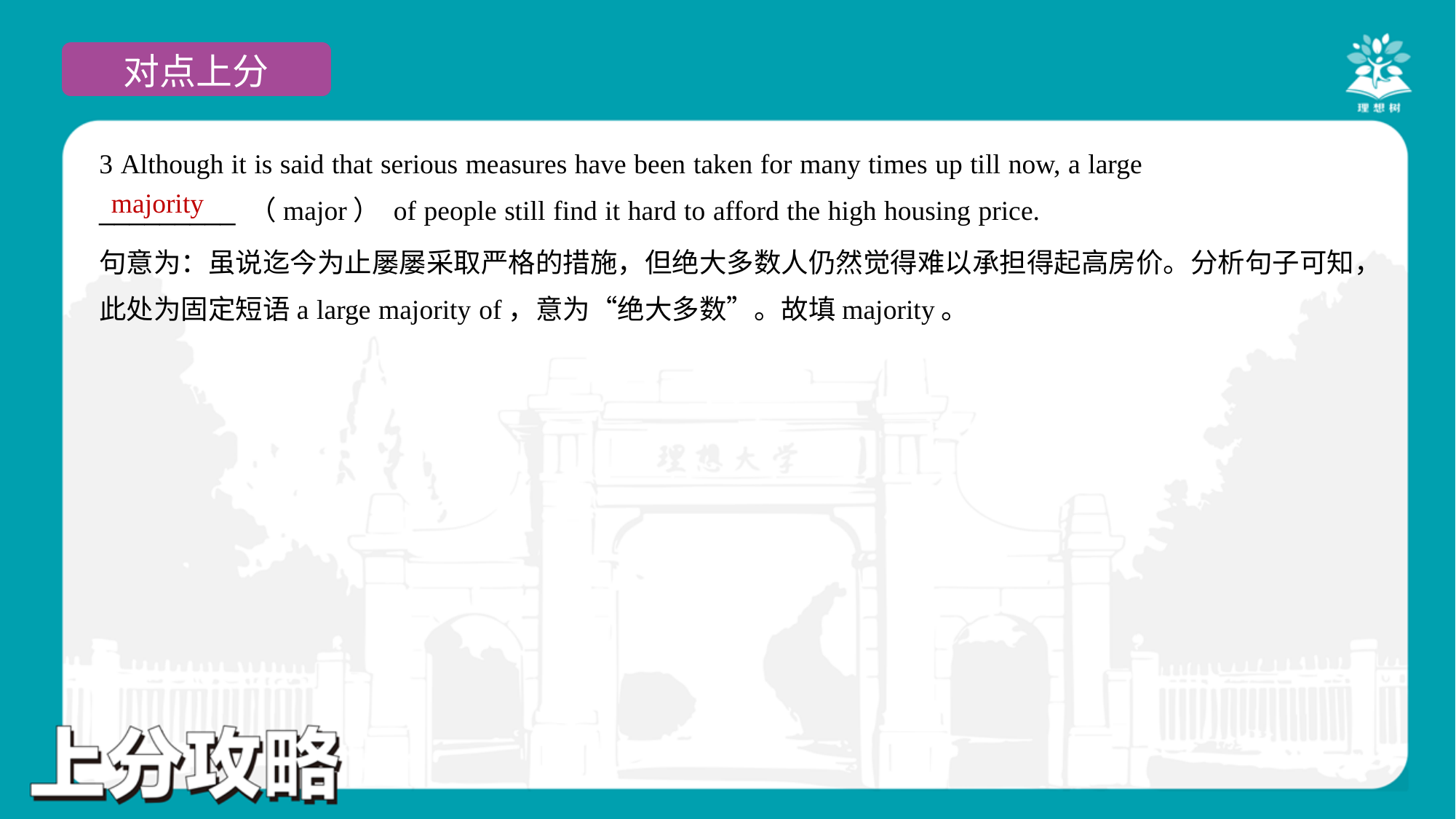

3 Although it is said that serious measures have been taken for many times up till now, a large
_________ （major） of people still find it hard to afford the high housing price.
majority
句意为：虽说迄今为止屡屡采取严格的措施，但绝大多数人仍然觉得难以承担得起高房价。分析句子可知，
此处为固定短语a large majority of，意为“绝大多数”。故填majority。